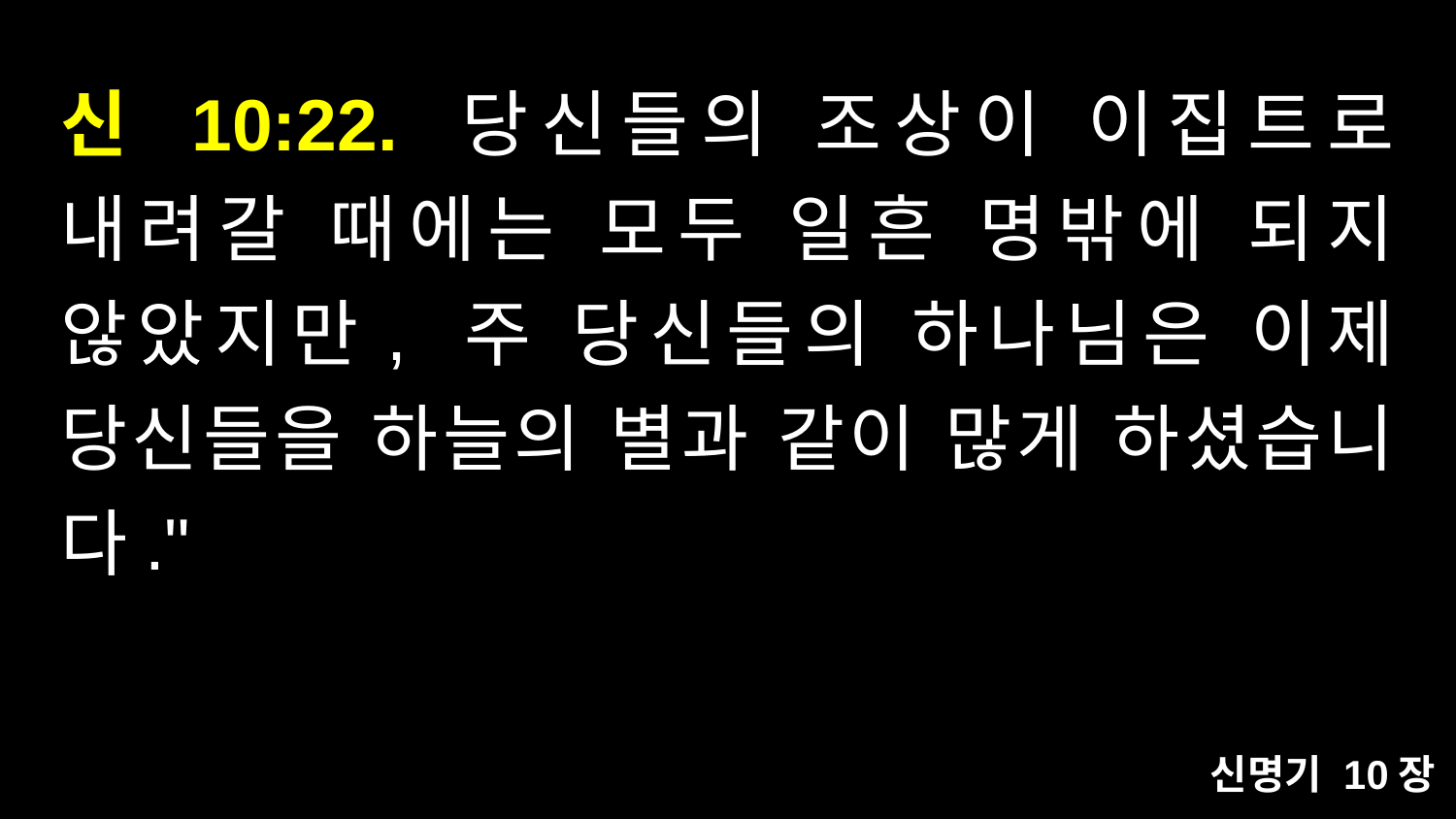

# 신 10:22. 당신들의 조상이 이집트로 내려갈 때에는 모두 일흔 명밖에 되지 않았지만, 주 당신들의 하나님은 이제 당신들을 하늘의 별과 같이 많게 하셨습니다."
신명기 10장